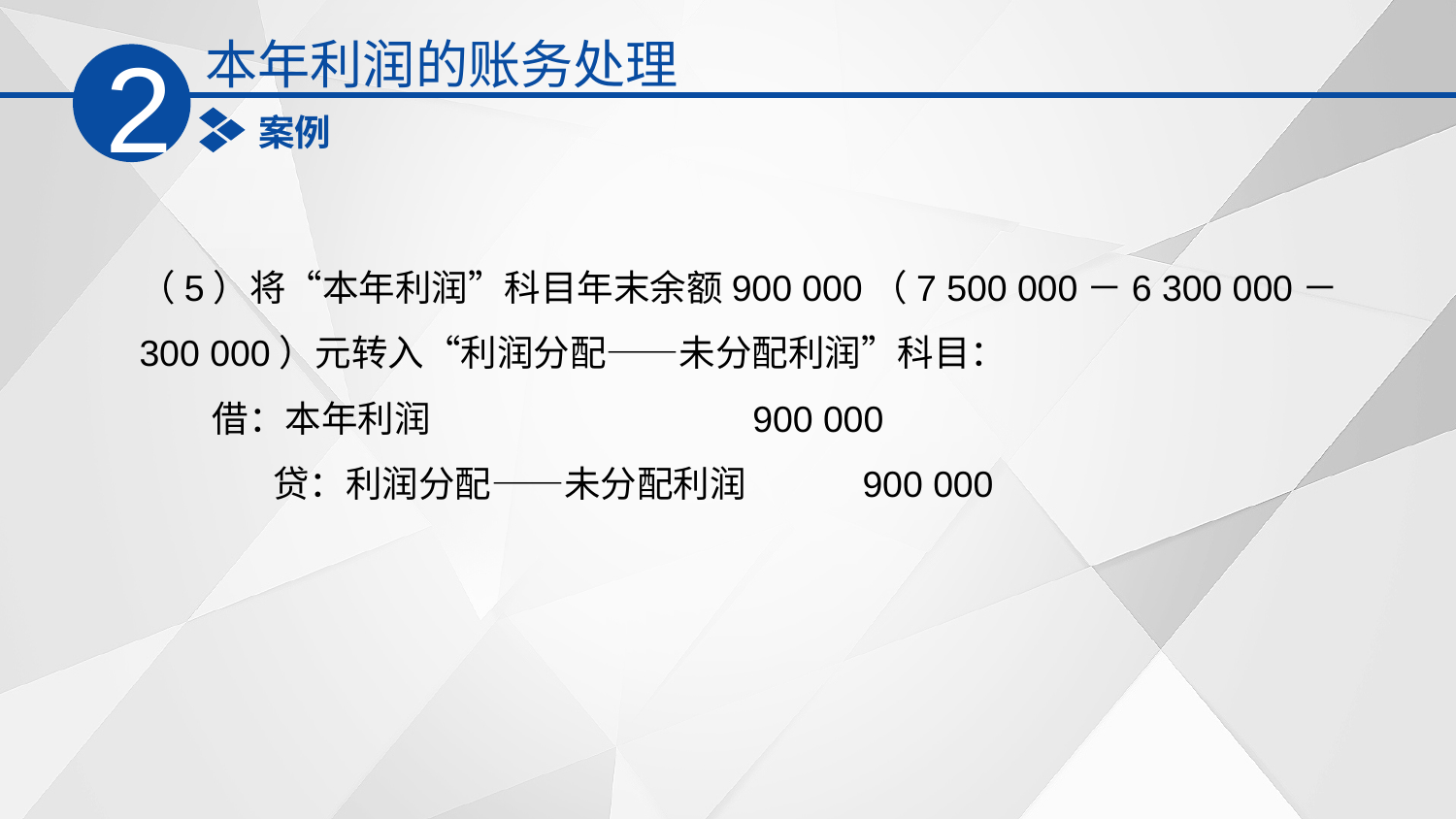

本年利润的账务处理
2

案例

（5）将“本年利润”科目年末余额900 000（7 500 000－6 300 000－300 000）元转入“利润分配——未分配利润”科目：
　　借：本年利润                                      900 000
　　　   贷：利润分配——未分配利润             900 000